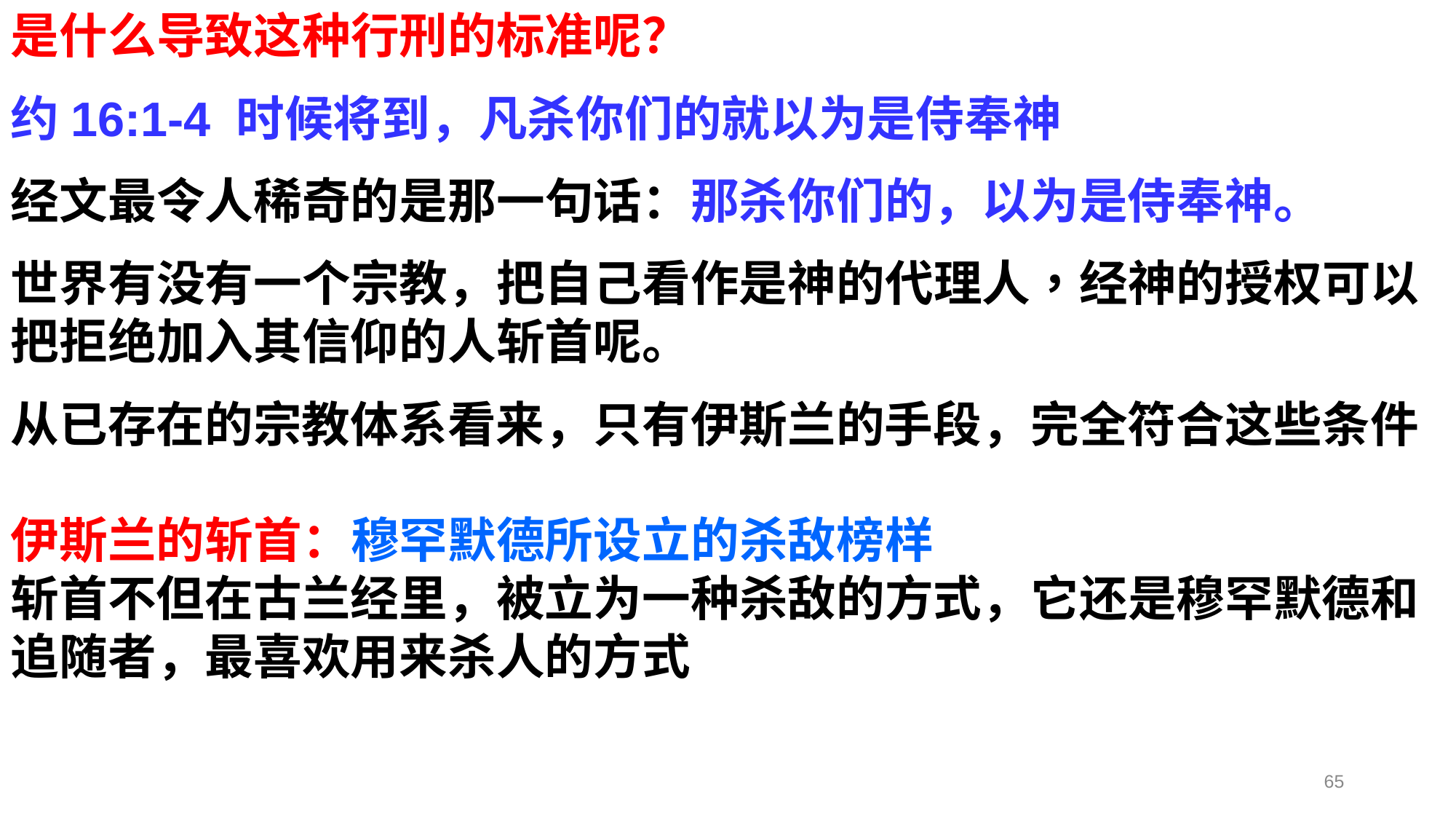

是什么导致这种行刑的标准呢？
约16:1-4 时候将到，凡杀你们的就以为是侍奉神
经文最令人稀奇的是那一句话：那杀你们的，以为是侍奉神。
世界有没有一个宗教，把自己看作是神的代理人，经神的授权可以把拒绝加入其信仰的人斩首呢。
从已存在的宗教体系看来，只有伊斯兰的手段，完全符合这些条件

伊斯兰的斩首：穆罕默德所设立的杀敌榜样
斩首不但在古兰经里，被立为一种杀敌的方式，它还是穆罕默德和追随者，最喜欢用来杀人的方式
65